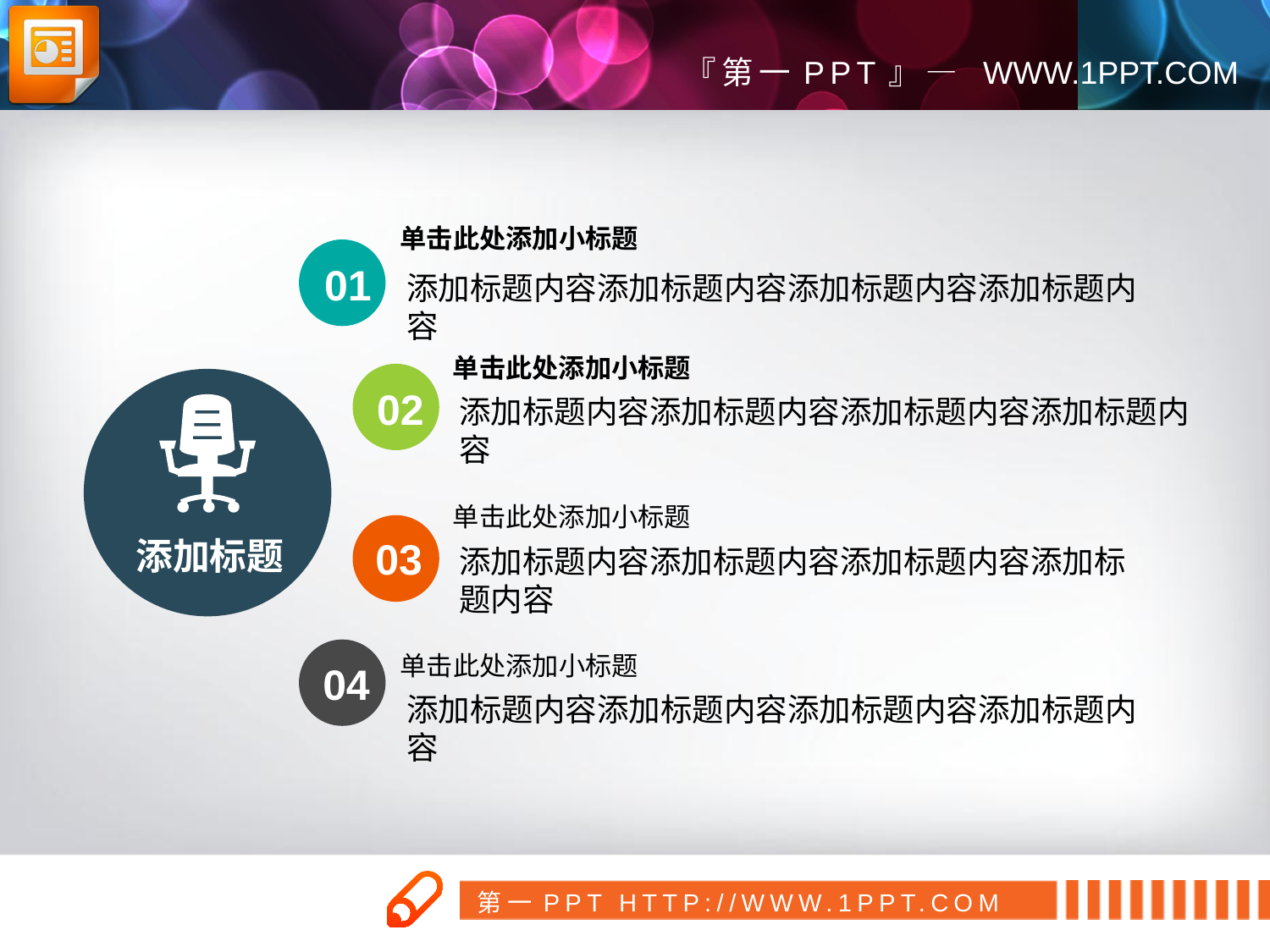

单击此处添加小标题

01
添加标题内容添加标题内容添加标题内容添加标题内容

单击此处添加小标题

02
添加标题内容添加标题内容添加标题内容添加标题内容

单击此处添加小标题

添加标题
03
添加标题内容添加标题内容添加标题内容添加标题内容

单击此处添加小标题
04
添加标题内容添加标题内容添加标题内容添加标题内容